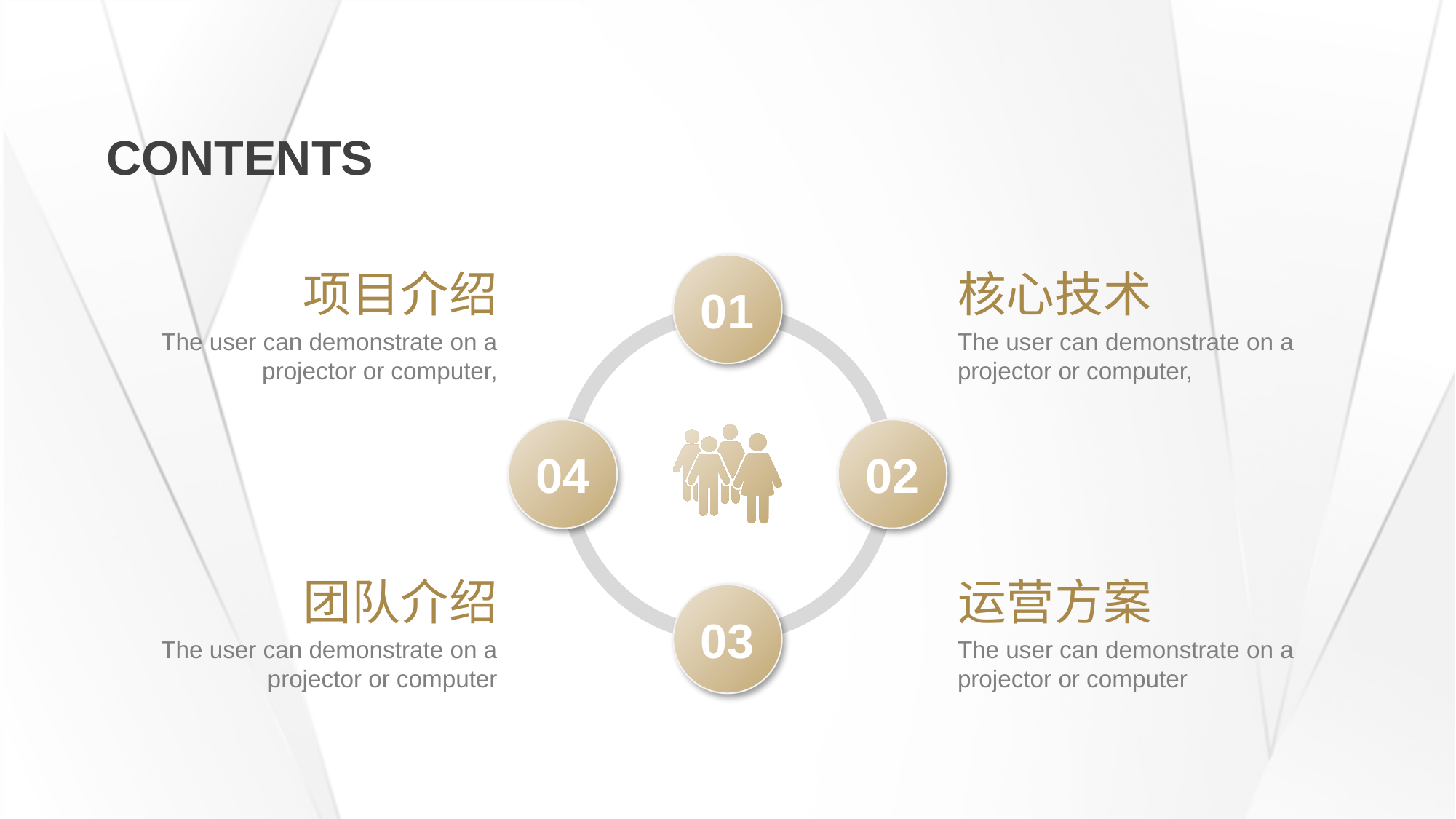

行业PPT模板http://www.1ppt.com/hangye/
CONTENTS
01

04
02

03
项目介绍
核心技术
The user can demonstrate on a projector or computer,
The user can demonstrate on a projector or computer,
团队介绍
运营方案
The user can demonstrate on a projector or computer
The user can demonstrate on a projector or computer